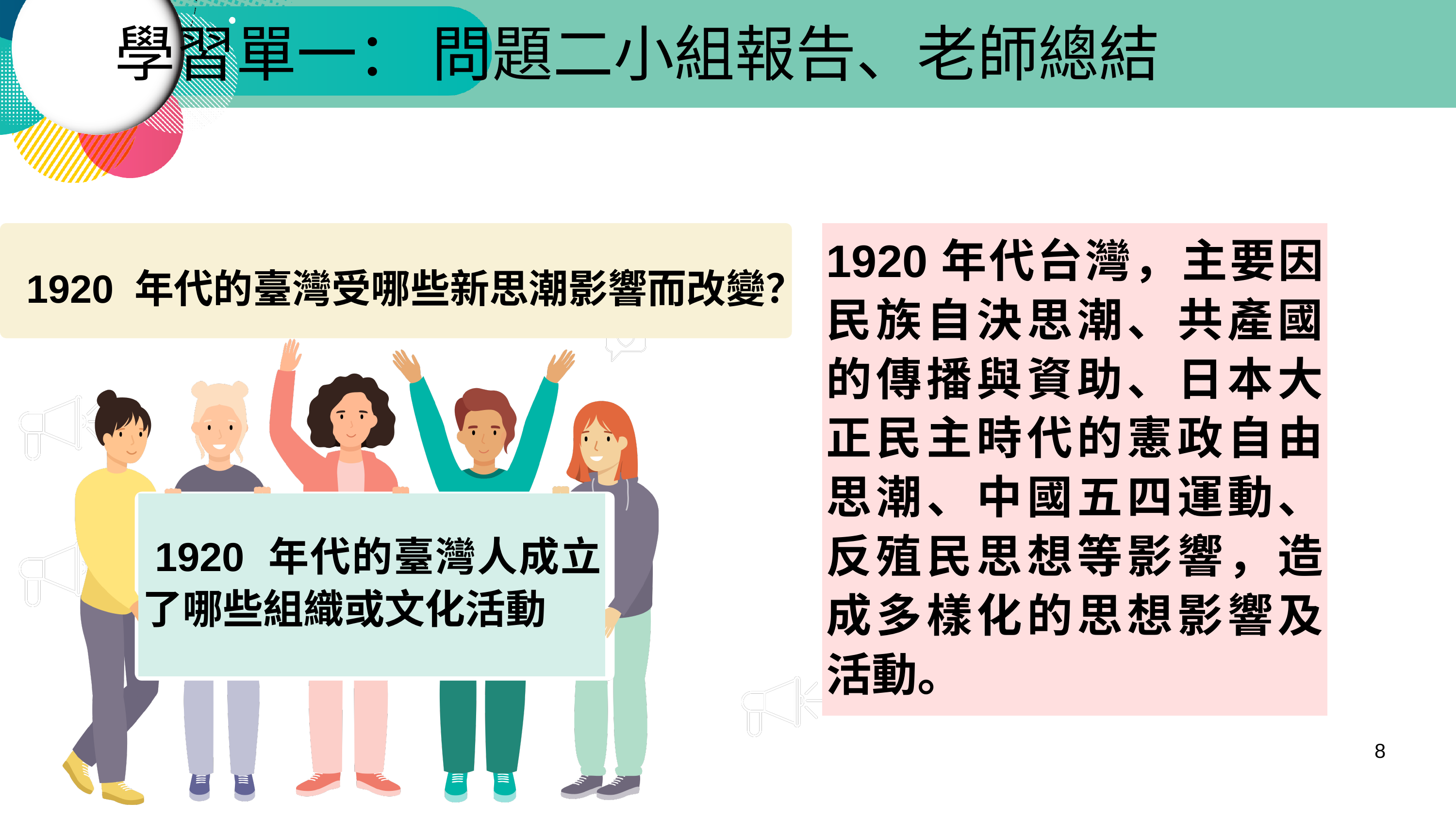

學習單一： 問題二小組報告、老師總結

1920年代台灣，主要因民族自決思潮、共產國的傳播與資助、日本大正民主時代的憲政自由思潮、中國五四運動、反殖民思想等影響，造成多樣化的思想影響及活動。

1920 年代的臺灣受哪些新思潮影響而改變？

 1920 年代的臺灣人成立了哪些組織或文化活動

8